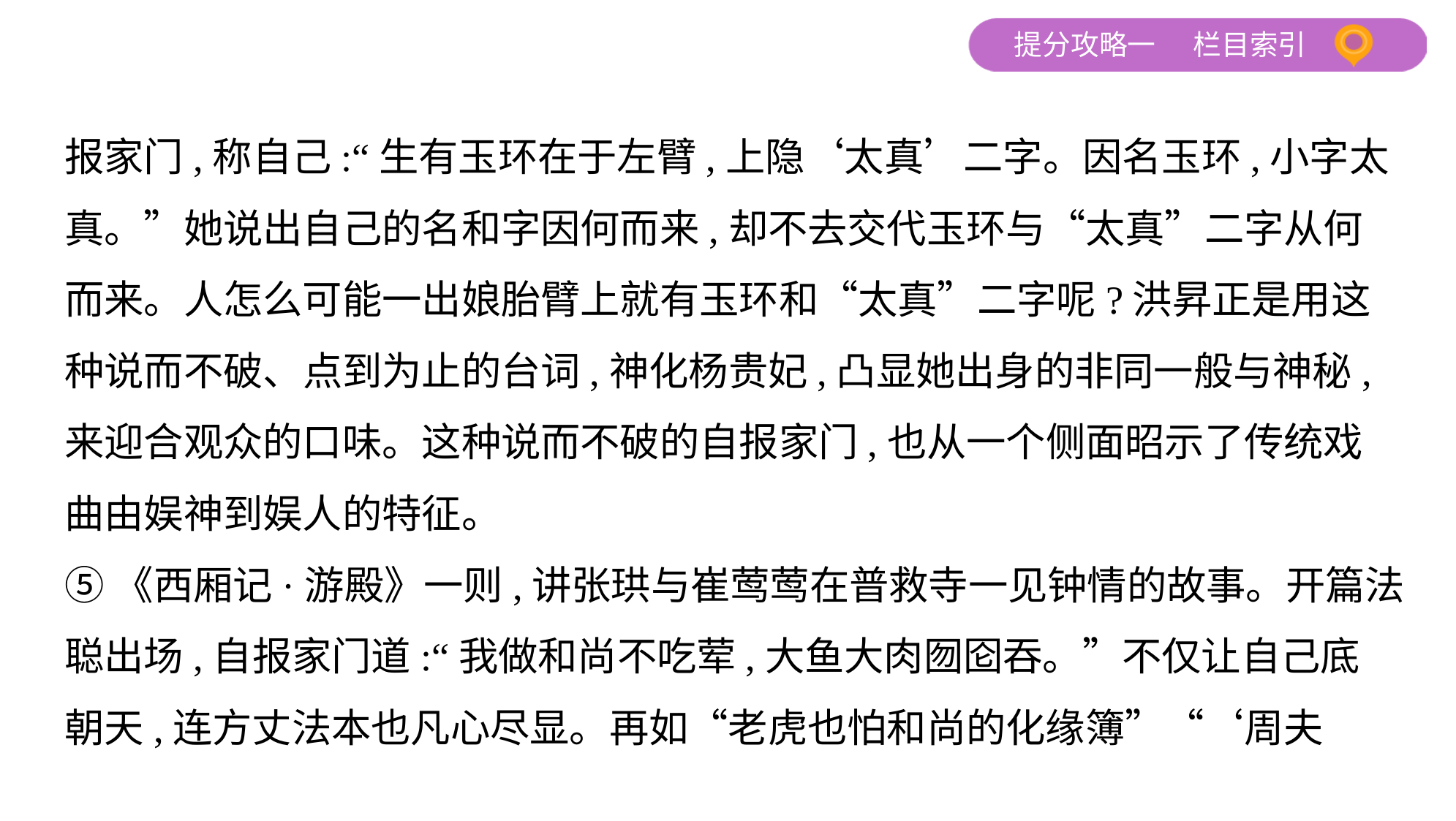

报家门,称自己:“生有玉环在于左臂,上隐‘太真’二字。因名玉环,小字太
真。”她说出自己的名和字因何而来,却不去交代玉环与“太真”二字从何
而来。人怎么可能一出娘胎臂上就有玉环和“太真”二字呢?洪昇正是用这
种说而不破、点到为止的台词,神化杨贵妃,凸显她出身的非同一般与神秘,
来迎合观众的口味。这种说而不破的自报家门,也从一个侧面昭示了传统戏
曲由娱神到娱人的特征。
⑤《西厢记·游殿》一则,讲张珙与崔莺莺在普救寺一见钟情的故事。开篇法
聪出场,自报家门道:“我做和尚不吃荤,大鱼大肉囫囵吞。”不仅让自己底
朝天,连方丈法本也凡心尽显。再如“老虎也怕和尚的化缘簿”“‘周夫